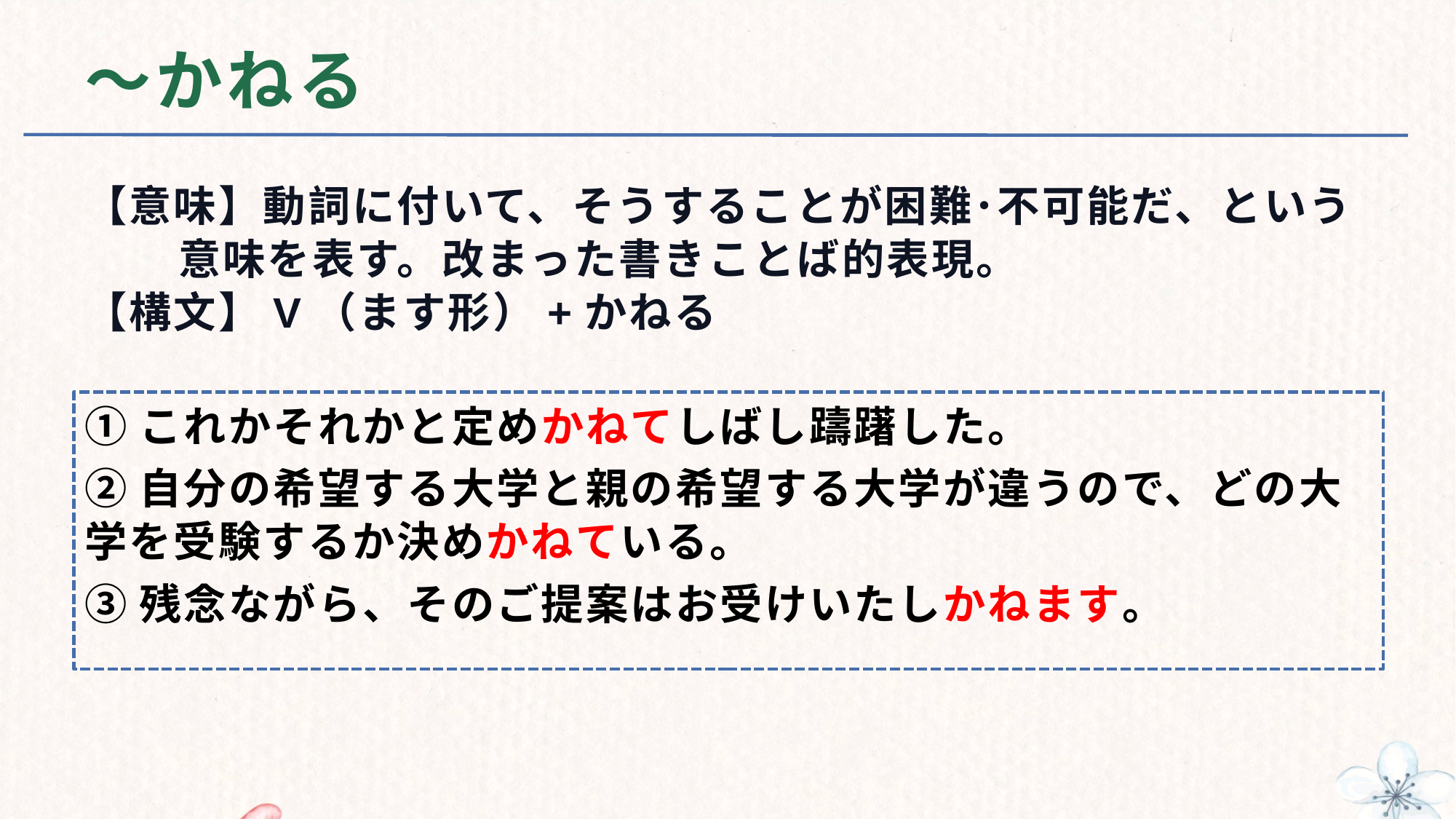

# ～かねる
【意味】動詞に付いて、そうすることが困難･不可能だ、という
       意味を表す。改まった書きことば的表現。
【構文】V（ます形）+かねる
①これかそれかと定めかねてしばし躊躇した。
②自分の希望する大学と親の希望する大学が違うので、どの大学を受験するか決めかねている。
③残念ながら、そのご提案はお受けいたしかねます。